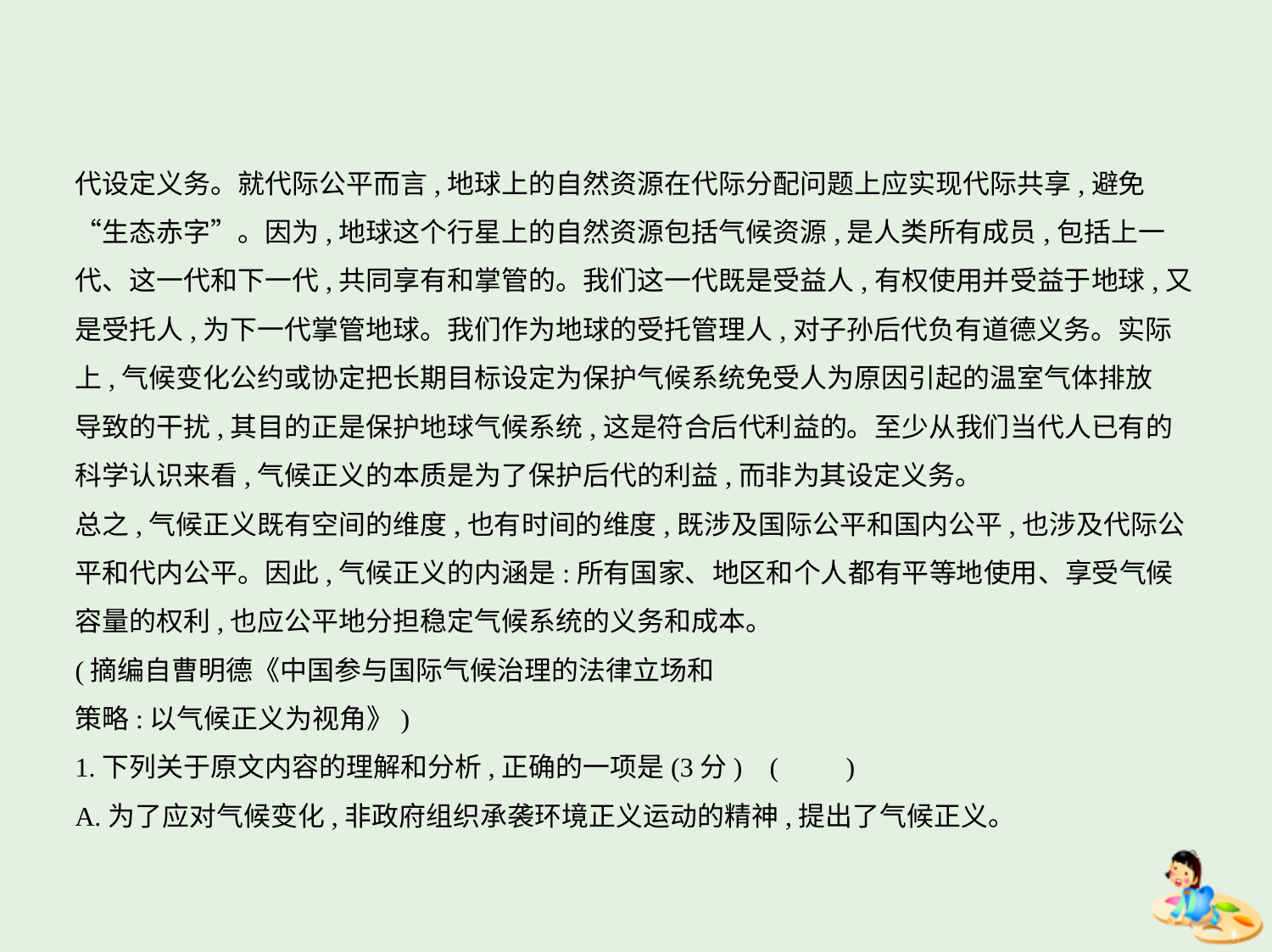

代设定义务。就代际公平而言,地球上的自然资源在代际分配问题上应实现代际共享,避免
“生态赤字”。因为,地球这个行星上的自然资源包括气候资源,是人类所有成员,包括上一
代、这一代和下一代,共同享有和掌管的。我们这一代既是受益人,有权使用并受益于地球,又
是受托人,为下一代掌管地球。我们作为地球的受托管理人,对子孙后代负有道德义务。实际
上,气候变化公约或协定把长期目标设定为保护气候系统免受人为原因引起的温室气体排放
导致的干扰,其目的正是保护地球气候系统,这是符合后代利益的。至少从我们当代人已有的
科学认识来看,气候正义的本质是为了保护后代的利益,而非为其设定义务。
总之,气候正义既有空间的维度,也有时间的维度,既涉及国际公平和国内公平,也涉及代际公
平和代内公平。因此,气候正义的内涵是:所有国家、地区和个人都有平等地使用、享受气候
容量的权利,也应公平地分担稳定气候系统的义务和成本。
(摘编自曹明德《中国参与国际气候治理的法律立场和
策略:以气候正义为视角》)
1.下列关于原文内容的理解和分析,正确的一项是(3分) (　　)
A.为了应对气候变化,非政府组织承袭环境正义运动的精神,提出了气候正义。